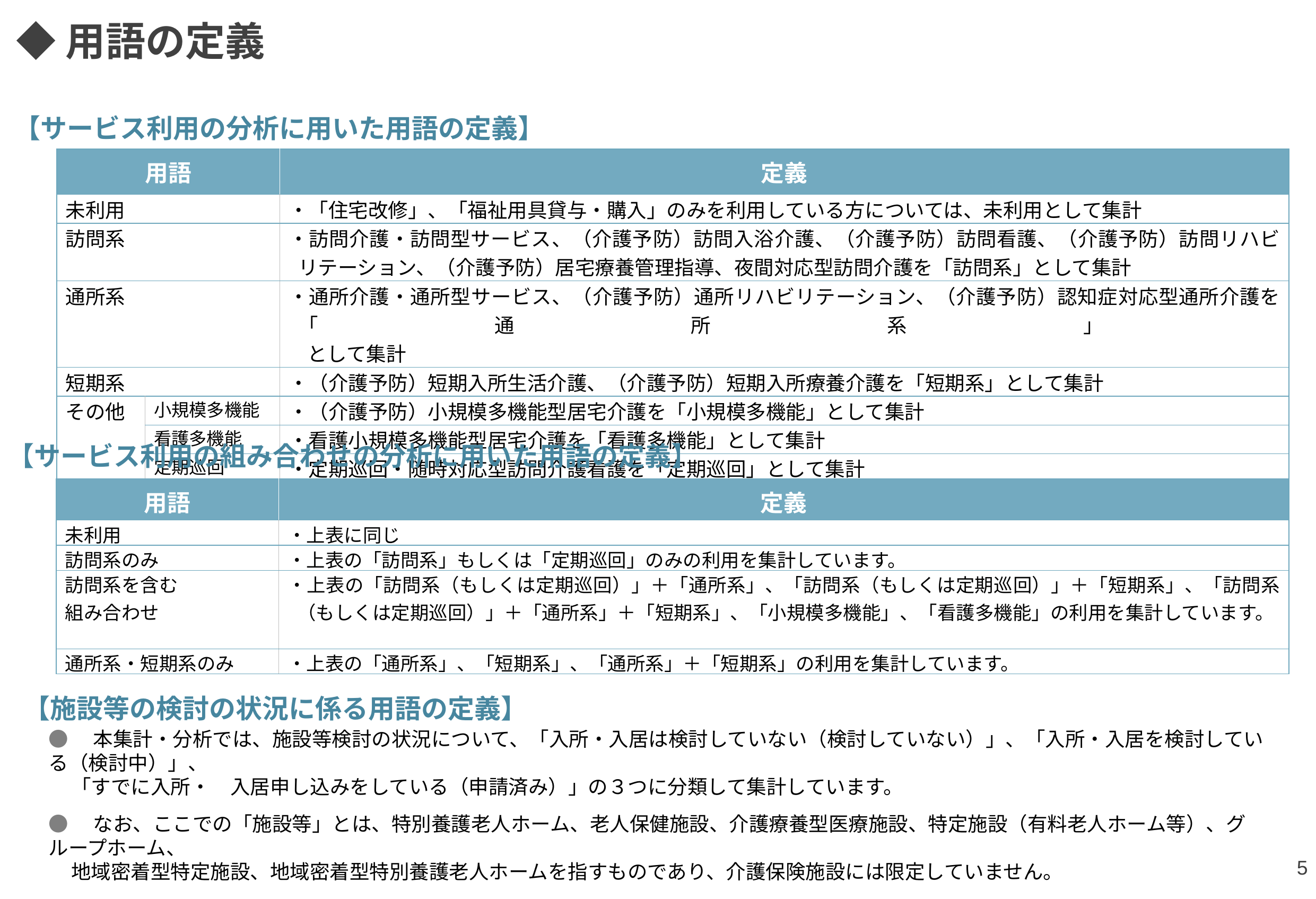

◆用語の定義
【サービス利用の分析に用いた用語の定義】
| 用語 |  | 定義 |
| --- | --- | --- |
| 未利用 |  | ・「住宅改修」、「福祉用具貸与・購入」のみを利用している方については、未利用として集計 |
| 訪問系 |  | ・訪問介護・訪問型サービス、（介護予防）訪問入浴介護、（介護予防）訪問看護、（介護予防）訪問リハビリテーション、（介護予防）居宅療養管理指導、夜間対応型訪問介護を「訪問系」として集計 |
| 通所系 |  | ・通所介護・通所型サービス、（介護予防）通所リハビリテーション、（介護予防）認知症対応型通所介護を「通所系」 として集計 |
| 短期系 |  | ・（介護予防）短期入所生活介護、（介護予防）短期入所療養介護を「短期系」として集計 |
| その他 | 小規模多機能 | ・（介護予防）小規模多機能型居宅介護を「小規模多機能」として集計 |
|  | 看護多機能 | ・看護小規模多機能型居宅介護を「看護多機能」として集計 |
|  | 定期巡回 | ・定期巡回・随時対応型訪問介護看護を「定期巡回」として集計 |
【サービス利用の組み合わせの分析に用いた用語の定義】
| 用語 | 定義 |
| --- | --- |
| 未利用 | ・上表に同じ |
| 訪問系のみ | ・上表の「訪問系」もしくは「定期巡回」のみの利用を集計しています。 |
| 訪問系を含む 組み合わせ | ・上表の「訪問系（もしくは定期巡回）」＋「通所系」、「訪問系（もしくは定期巡回）」＋「短期系」、「訪問系（もしくは定期巡回）」＋「通所系」＋「短期系」、「小規模多機能」、「看護多機能」の利用を集計しています。 |
| 通所系・短期系のみ | ・上表の「通所系」、「短期系」、「通所系」＋「短期系」の利用を集計しています。 |
【施設等の検討の状況に係る用語の定義】
●　本集計・分析では、施設等検討の状況について、「入所・入居は検討していない（検討していない）」、「入所・入居を検討している（検討中）」、
     「すでに入所・　入居申し込みをしている（申請済み）」の３つに分類して集計しています。
●　なお、ここでの「施設等」とは、特別養護老人ホーム、老人保健施設、介護療養型医療施設、特定施設（有料老人ホーム等）、グループホーム、
     地域密着型特定施設、地域密着型特別養護老人ホームを指すものであり、介護保険施設には限定していません。
5